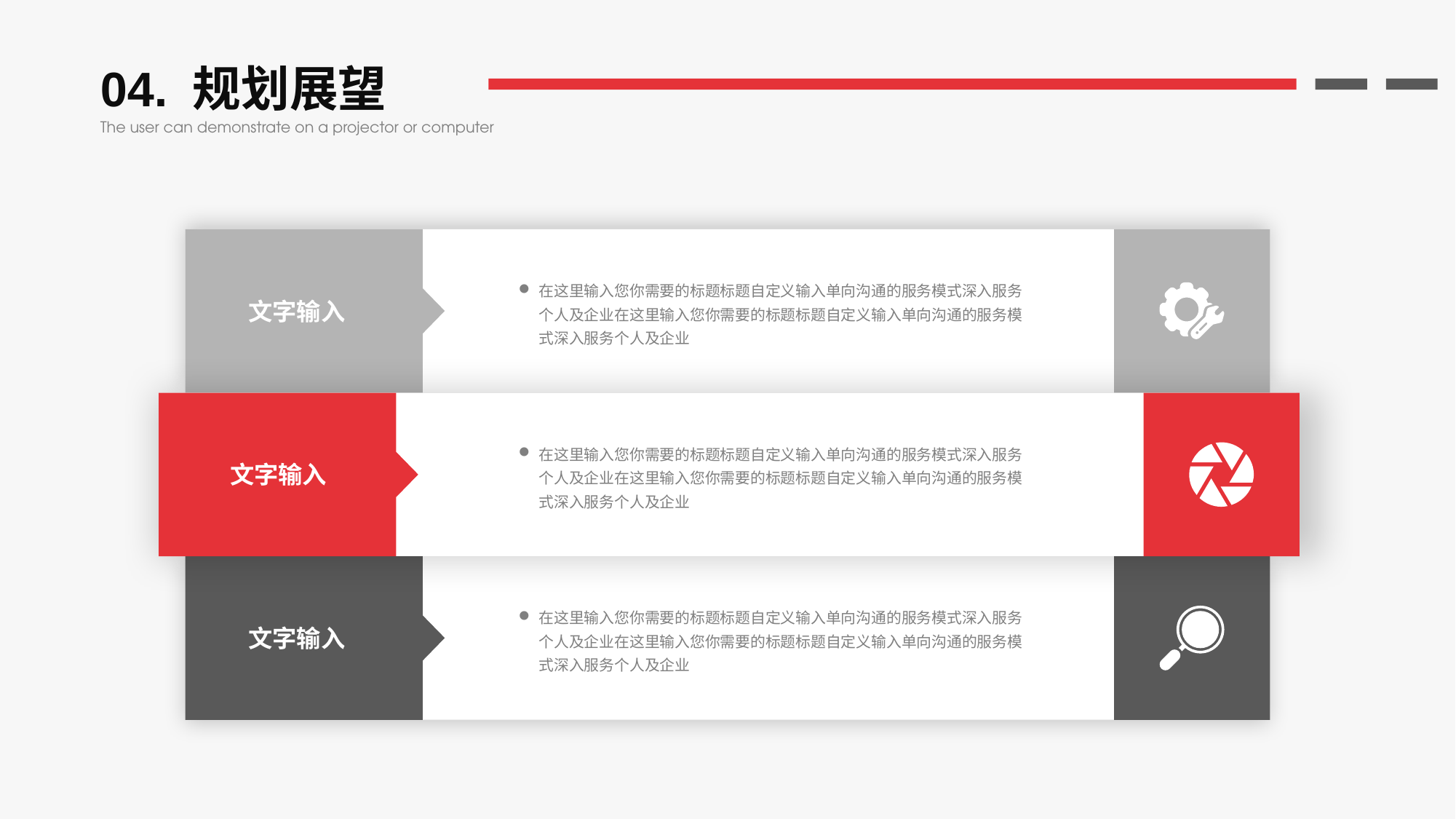

04. 规划展望
The user can demonstrate on a projector or computer

在这里输入您你需要的标题标题自定义输入单向沟通的服务模式深入服务个人及企业在这里输入您你需要的标题标题自定义输入单向沟通的服务模式深入服务个人及企业

文字输入

在这里输入您你需要的标题标题自定义输入单向沟通的服务模式深入服务个人及企业在这里输入您你需要的标题标题自定义输入单向沟通的服务模式深入服务个人及企业

文字输入

在这里输入您你需要的标题标题自定义输入单向沟通的服务模式深入服务个人及企业在这里输入您你需要的标题标题自定义输入单向沟通的服务模式深入服务个人及企业

文字输入